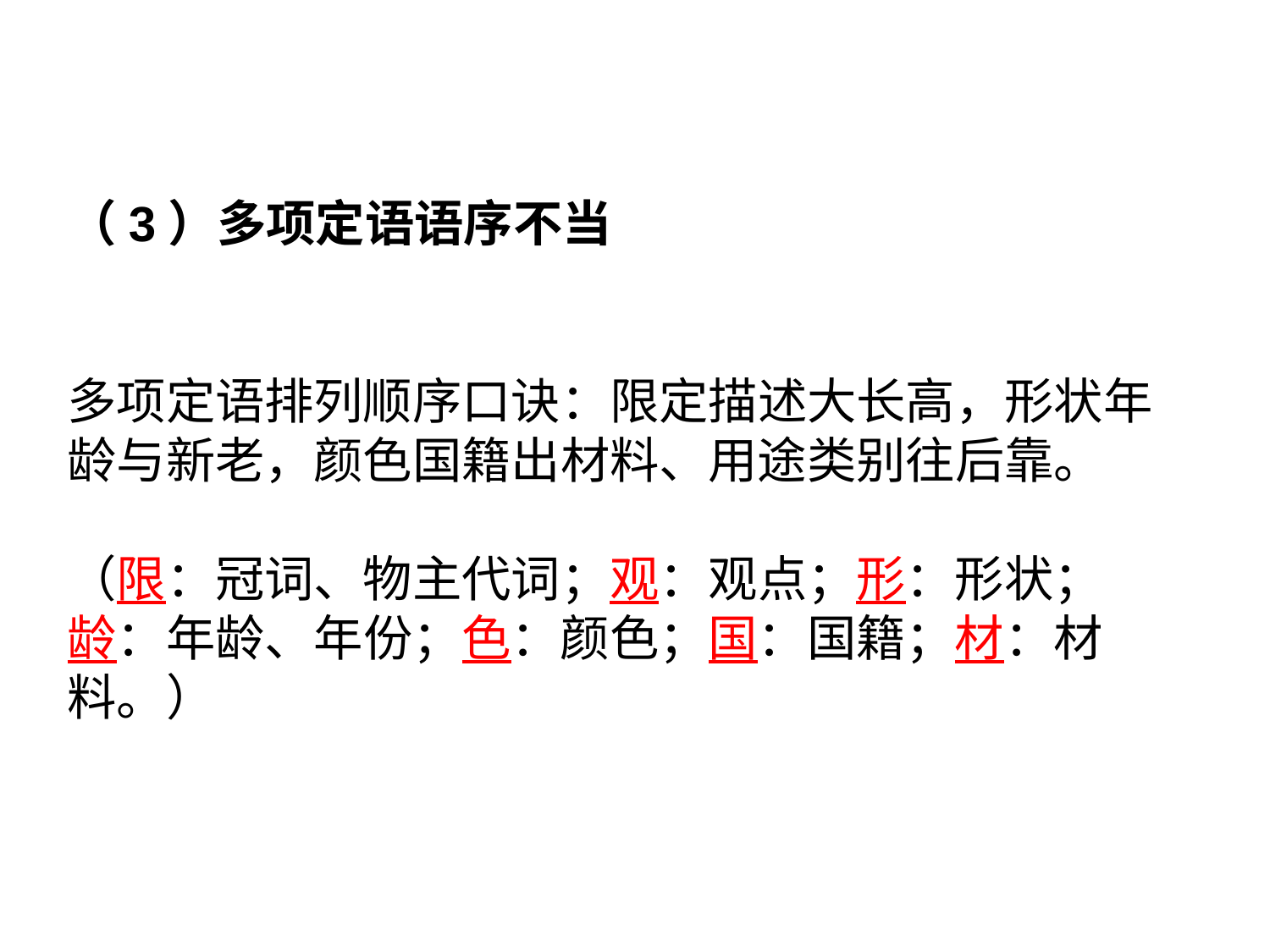

（3）多项定语语序不当

多项定语排列顺序口诀：限定描述大长高，形状年龄与新老，颜色国籍出材料、用途类别往后靠。

（限：冠词、物主代词；观：观点；形：形状；龄：年龄、年份；色：颜色；国：国籍；材：材料。）